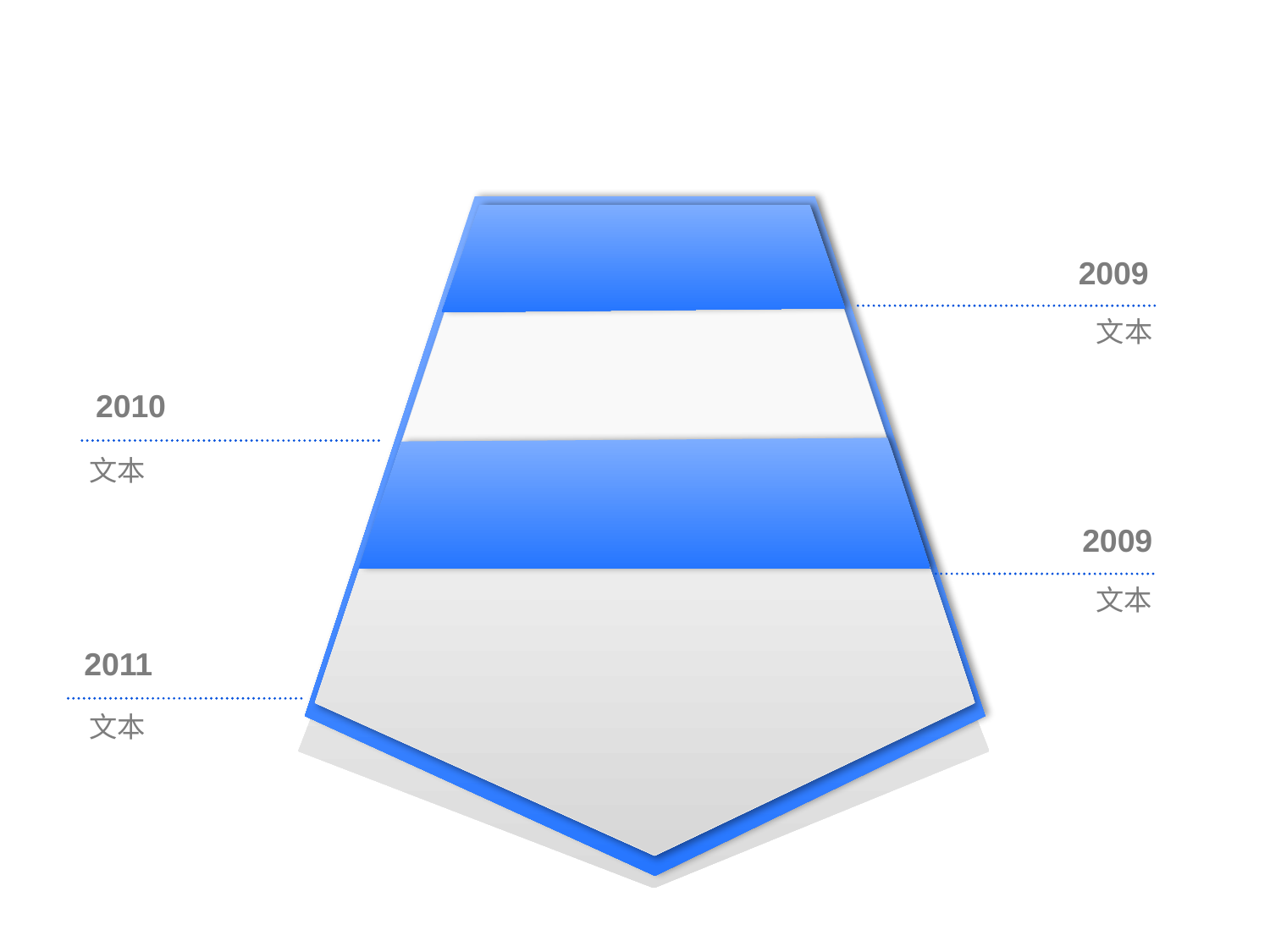

2009

文本
2010

文本
2009

文本
2011

文本